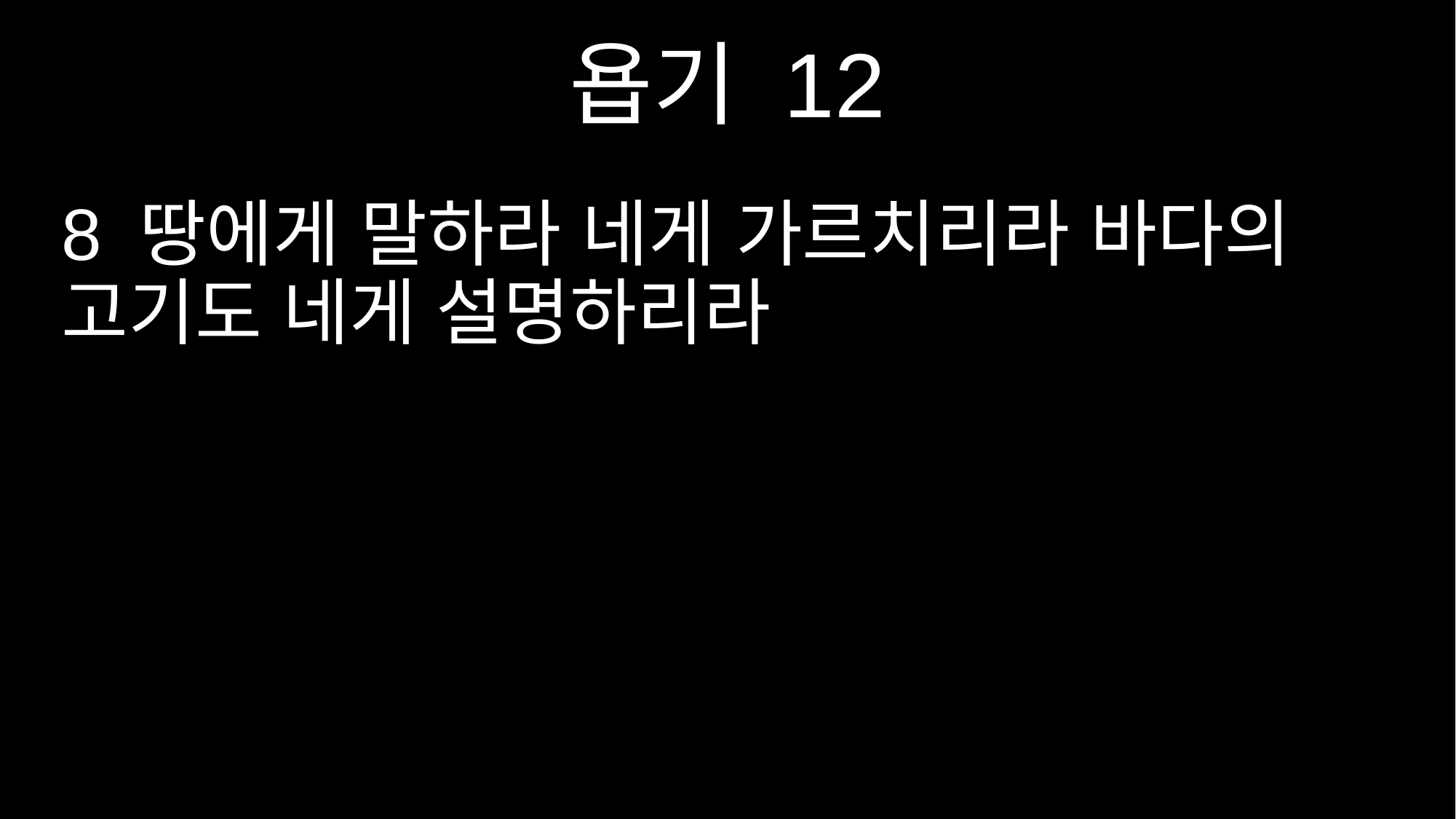

욥기 12
8 땅에게 말하라 네게 가르치리라 바다의 고기도 네게 설명하리라